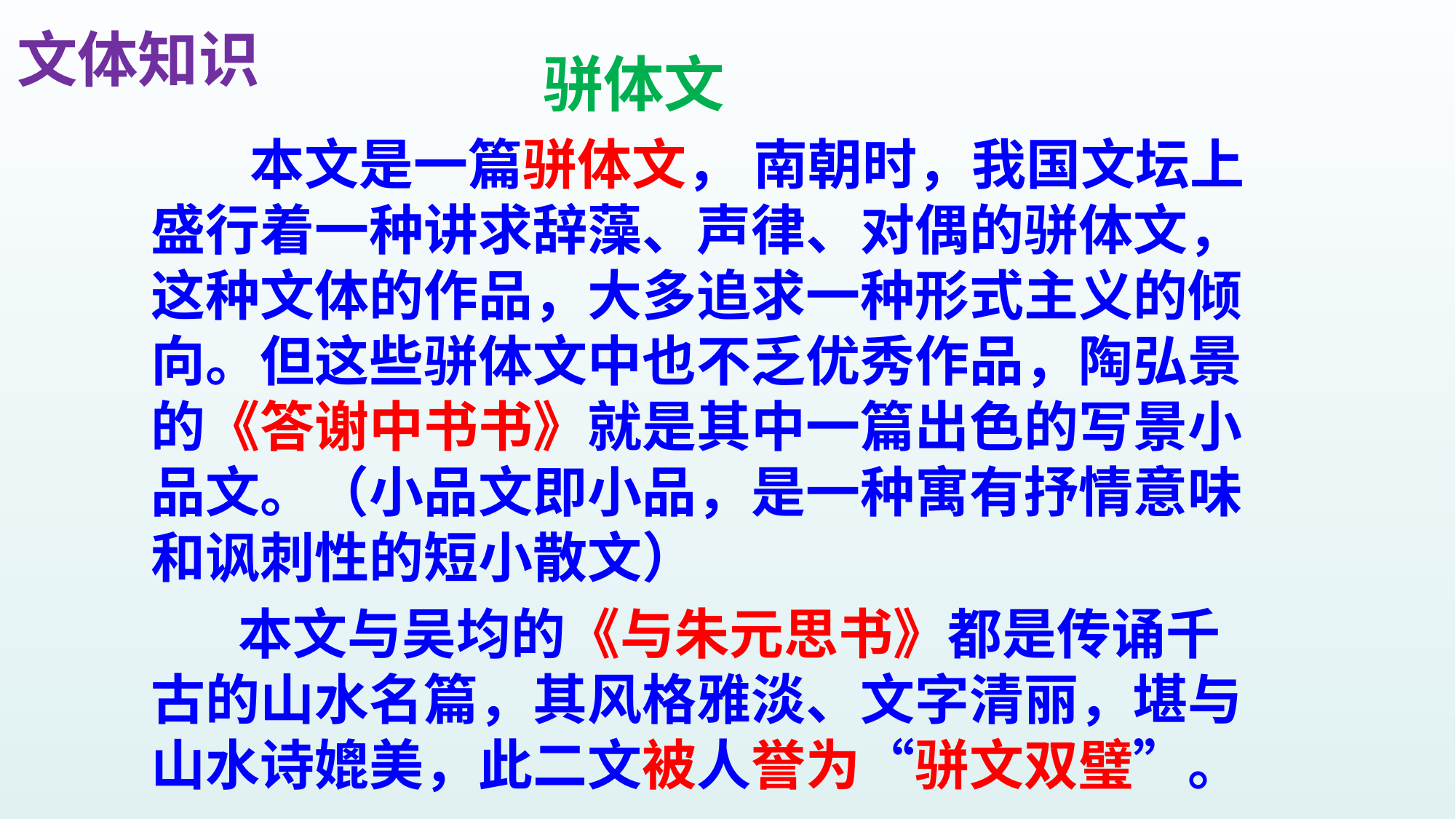

文体知识
                             骈体文
       本文是一篇骈体文， 南朝时，我国文坛上盛行着一种讲求辞藻、声律、对偶的骈体文，这种文体的作品，大多追求一种形式主义的倾向。但这些骈体文中也不乏优秀作品，陶弘景的《答谢中书书》就是其中一篇出色的写景小品文。（小品文即小品，是一种寓有抒情意味和讽刺性的短小散文）
      本文与吴均的《与朱元思书》都是传诵千古的山水名篇，其风格雅淡、文字清丽，堪与山水诗媲美，此二文被人誉为“骈文双璧”。